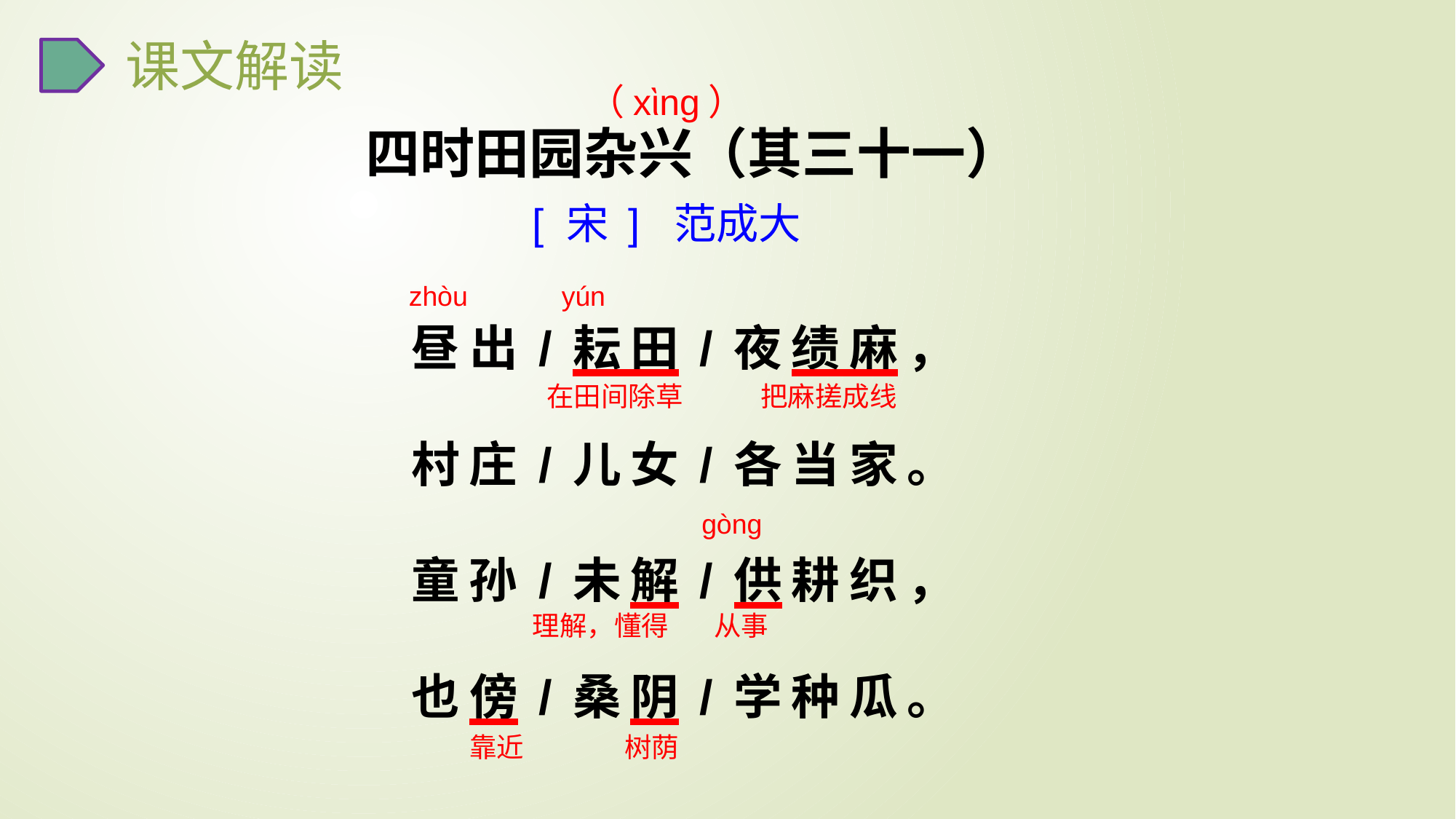

课文解读

（xὶng）
四时田园杂兴（其三十一）
[ 宋 ]  范成大
昼出/耘田/夜绩麻，
村庄/儿女/各当家。
童孙/未解/供耕织，
也傍/桑阴/学种瓜。
zhòu
yún
在田间除草
把麻搓成线
gòng
理解，懂得
从事
靠近
树荫